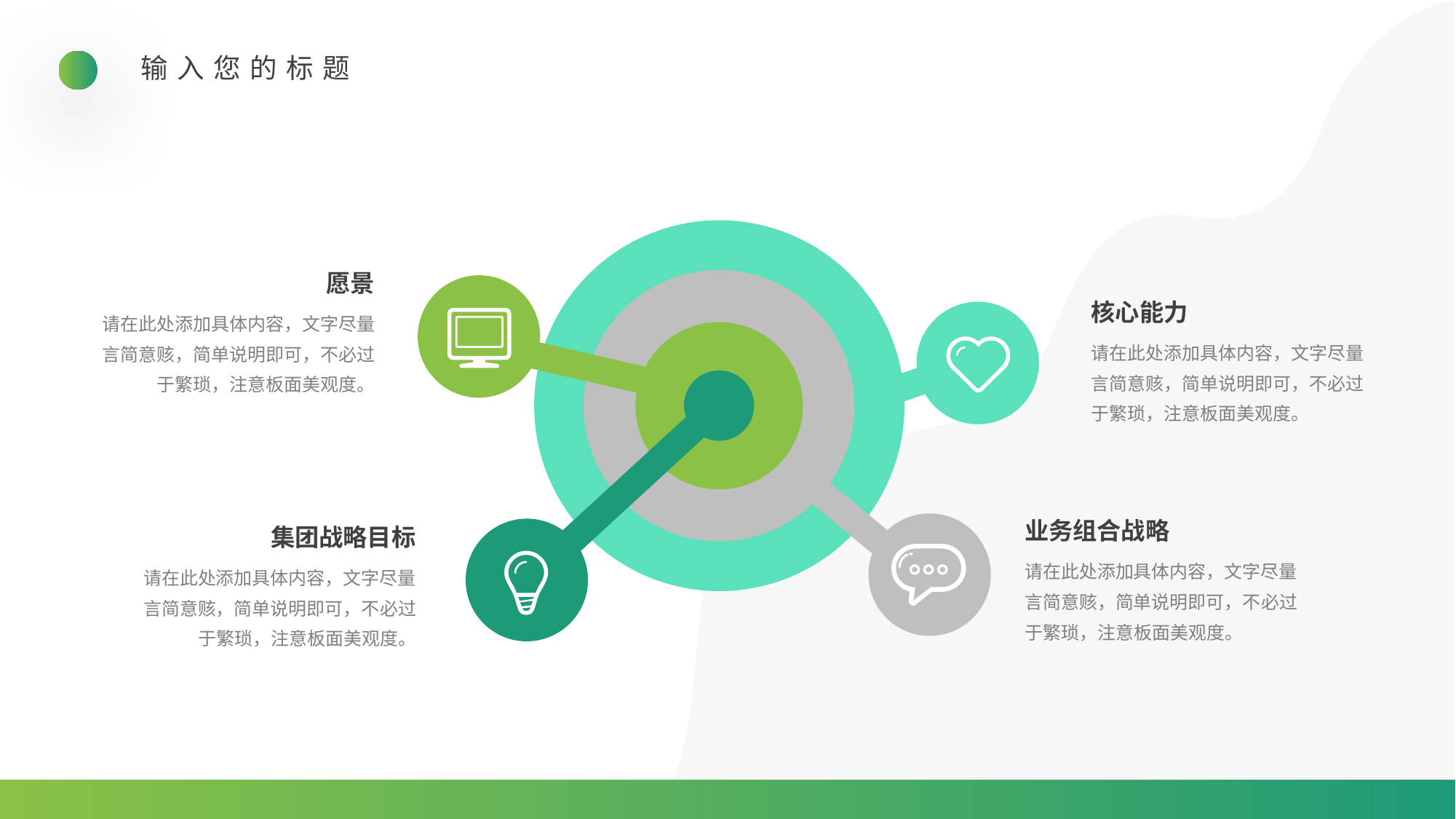

输入您的标题

愿景

核心能力

请在此处添加具体内容，文字尽量言简意赅，简单说明即可，不必过于繁琐，注意板面美观度。

请在此处添加具体内容，文字尽量言简意赅，简单说明即可，不必过于繁琐，注意板面美观度。

业务组合战略

集团战略目标

请在此处添加具体内容，文字尽量言简意赅，简单说明即可，不必过于繁琐，注意板面美观度。

请在此处添加具体内容，文字尽量言简意赅，简单说明即可，不必过于繁琐，注意板面美观度。